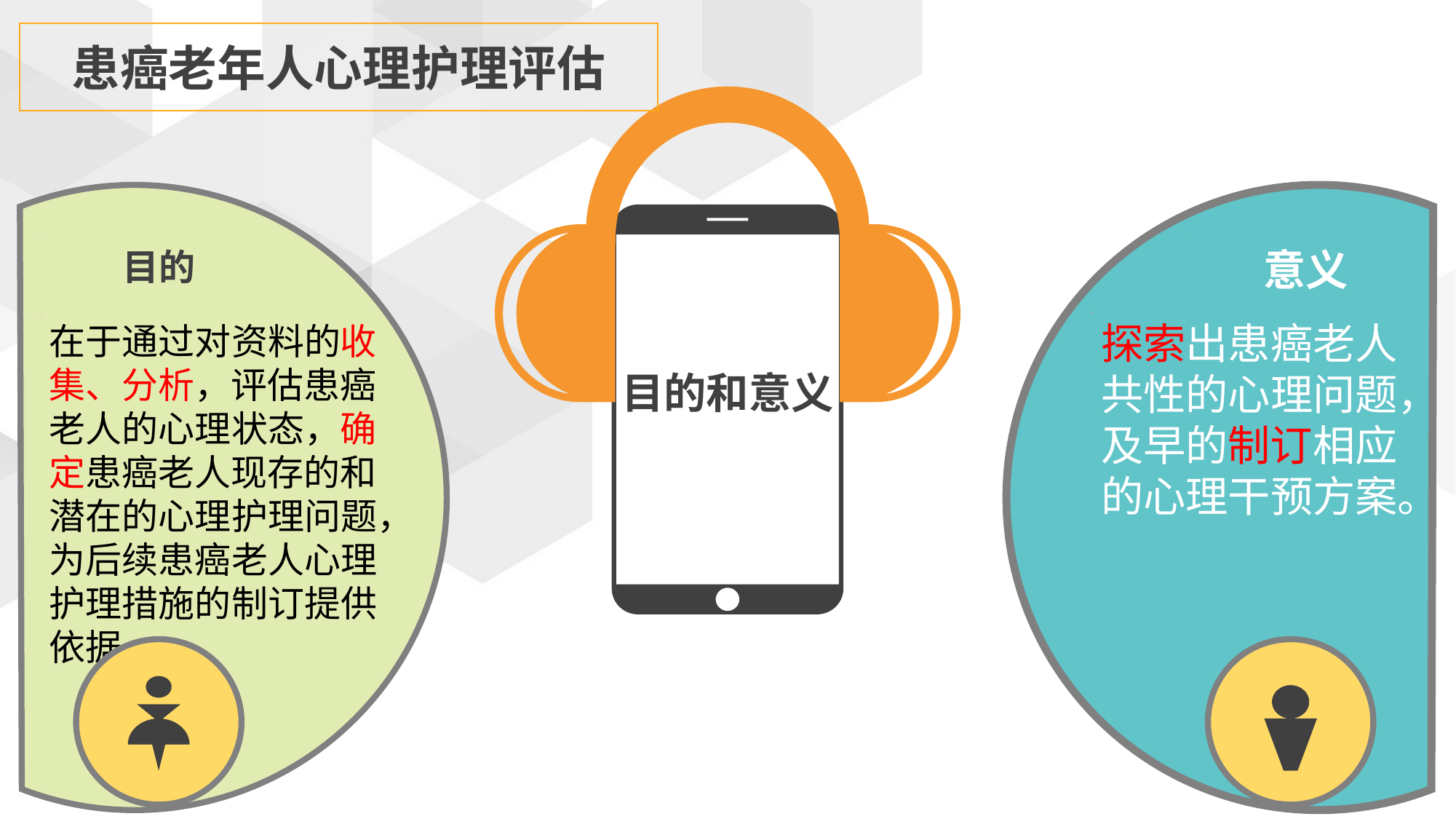

患癌老年人心理护理评估

意义
目的
探索出患癌老人共性的心理问题，及早的制订相应的心理干预方案。
在于通过对资料的收集、分析，评估患癌老人的心理状态，确定患癌老人现存的和潜在的心理护理问题，为后续患癌老人心理护理措施的制订提供依据。
目的和意义